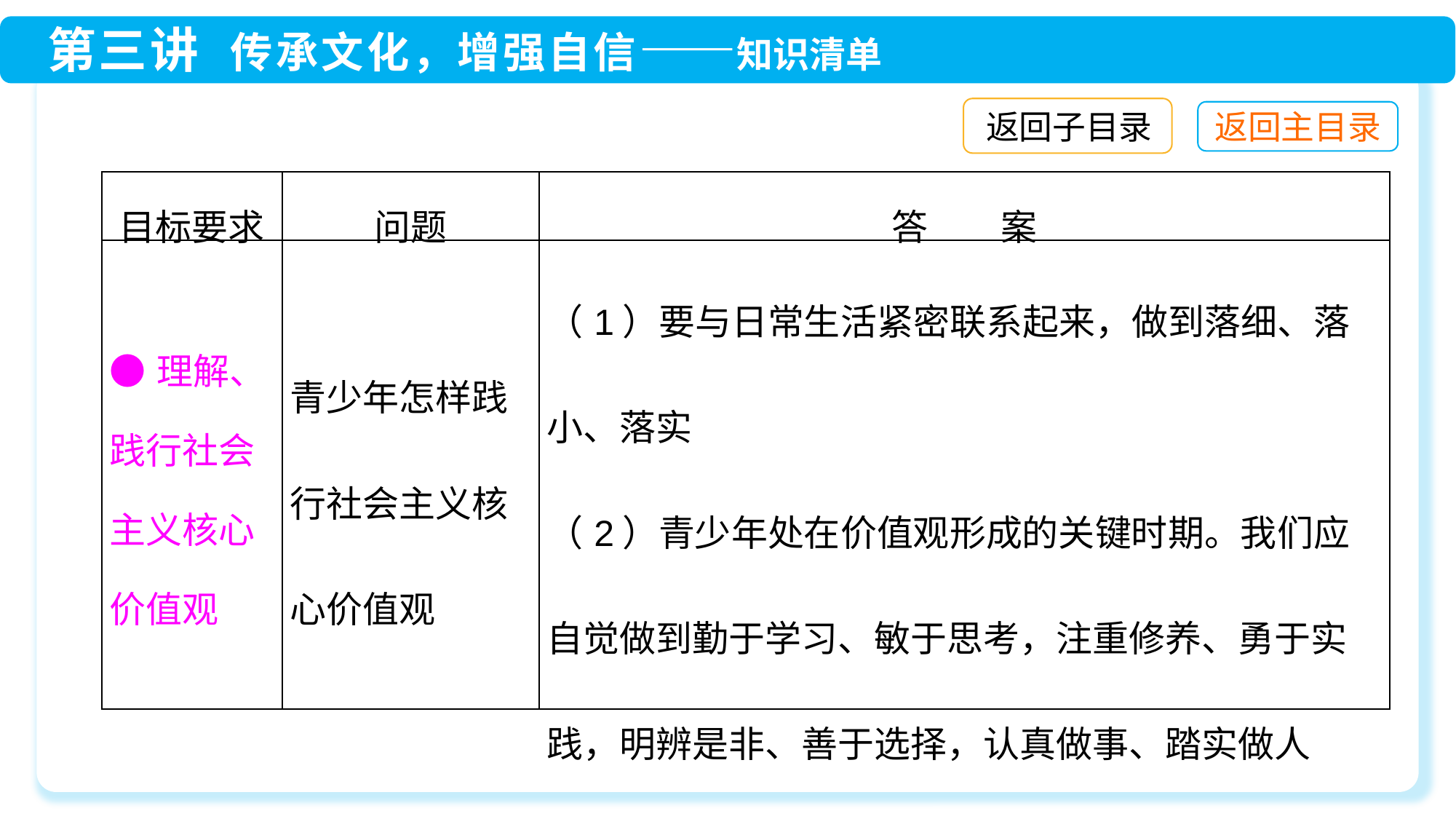

返回子目录
| 目标要求 | 问题 | 答　　案 |
| --- | --- | --- |
| ●理解、践行社会主义核心价值观 | 青少年怎样践行社会主义核心价值观 | （1）要与日常生活紧密联系起来，做到落细、落小、落实 （2）青少年处在价值观形成的关键时期。我们应自觉做到勤于学习、敏于思考，注重修养、勇于实践，明辨是非、善于选择，认真做事、踏实做人 |